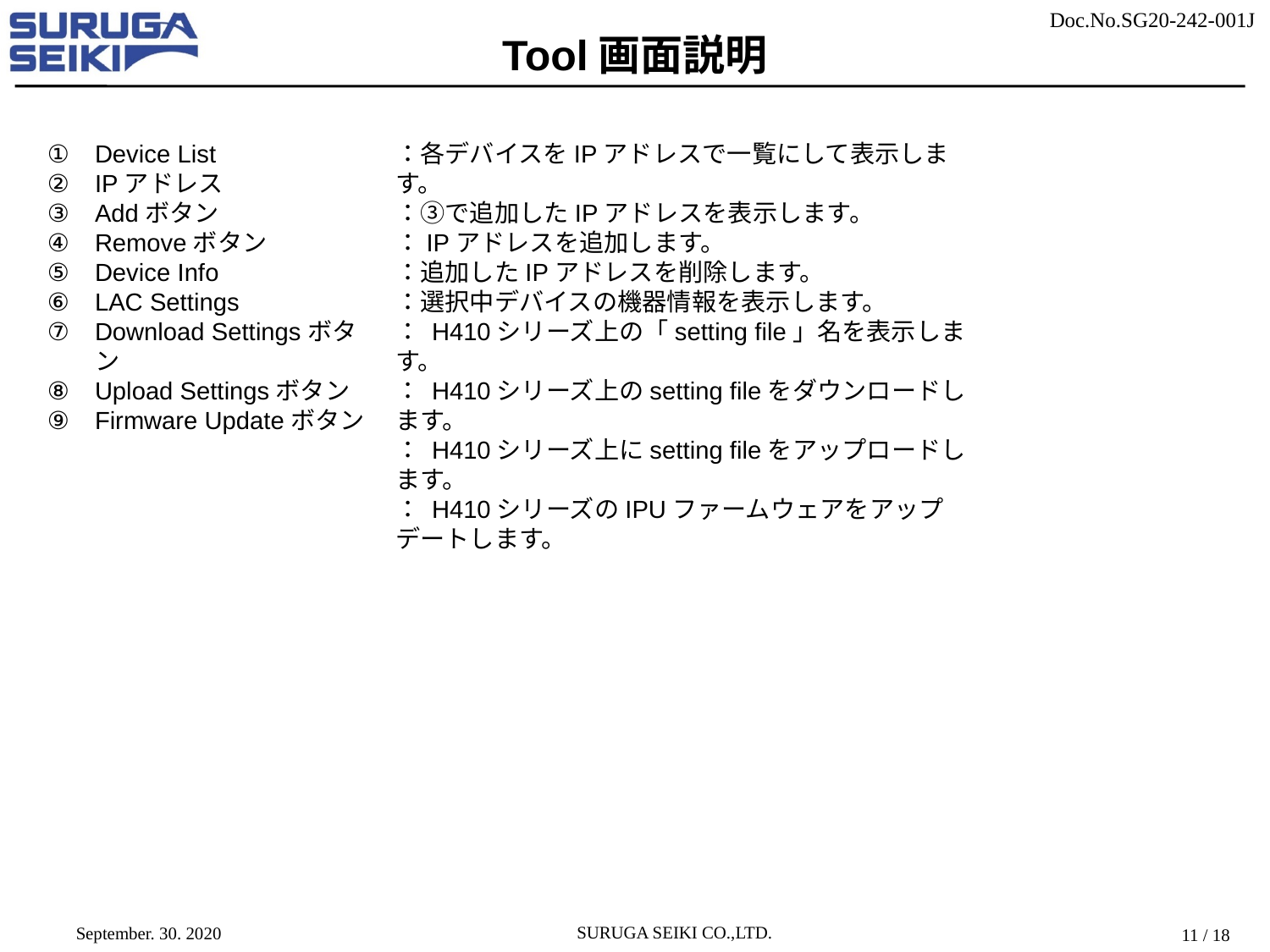

# Tool画面説明
Device List
IPアドレス
Addボタン
Removeボタン
Device Info
LAC Settings
Download Settingsボタン
Upload Settingsボタン
Firmware Updateボタン
：各デバイスをIPアドレスで一覧にして表示します。
：③で追加したIPアドレスを表示します。
：IPアドレスを追加します。
：追加したIPアドレスを削除します。
：選択中デバイスの機器情報を表示します。
： H410シリーズ上の「setting file」名を表示します。
： H410シリーズ上のsetting fileをダウンロードします。
： H410シリーズ上にsetting fileをアップロードします。
： H410シリーズのIPUファームウェアをアップデートします。